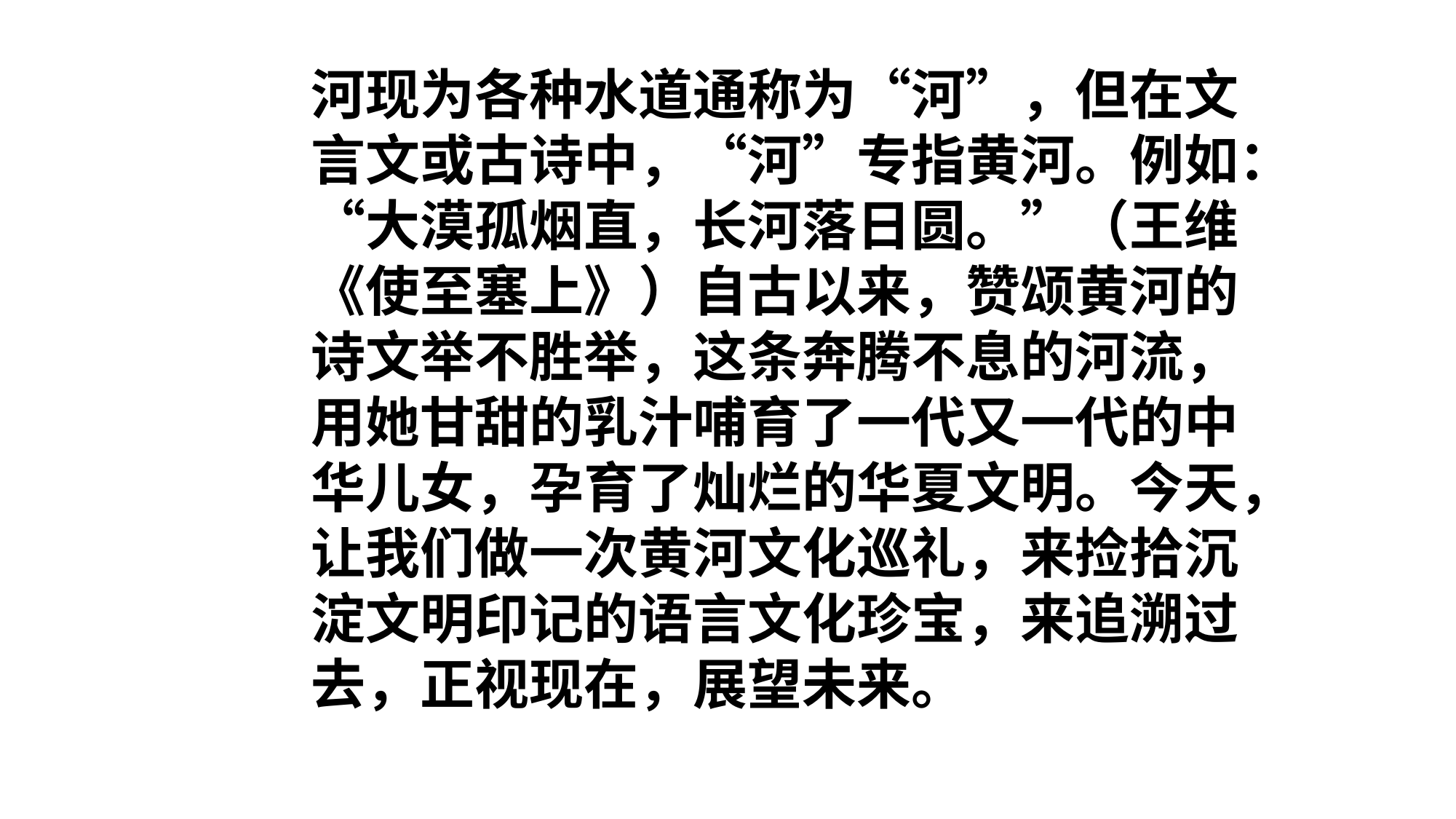

河现为各种水道通称为“河”，但在文言文或古诗中，“河”专指黄河。例如：“大漠孤烟直，长河落日圆。”（王维《使至塞上》）自古以来，赞颂黄河的诗文举不胜举，这条奔腾不息的河流，用她甘甜的乳汁哺育了一代又一代的中华儿女，孕育了灿烂的华夏文明。今天，让我们做一次黄河文化巡礼，来捡拾沉淀文明印记的语言文化珍宝，来追溯过去，正视现在，展望未来。